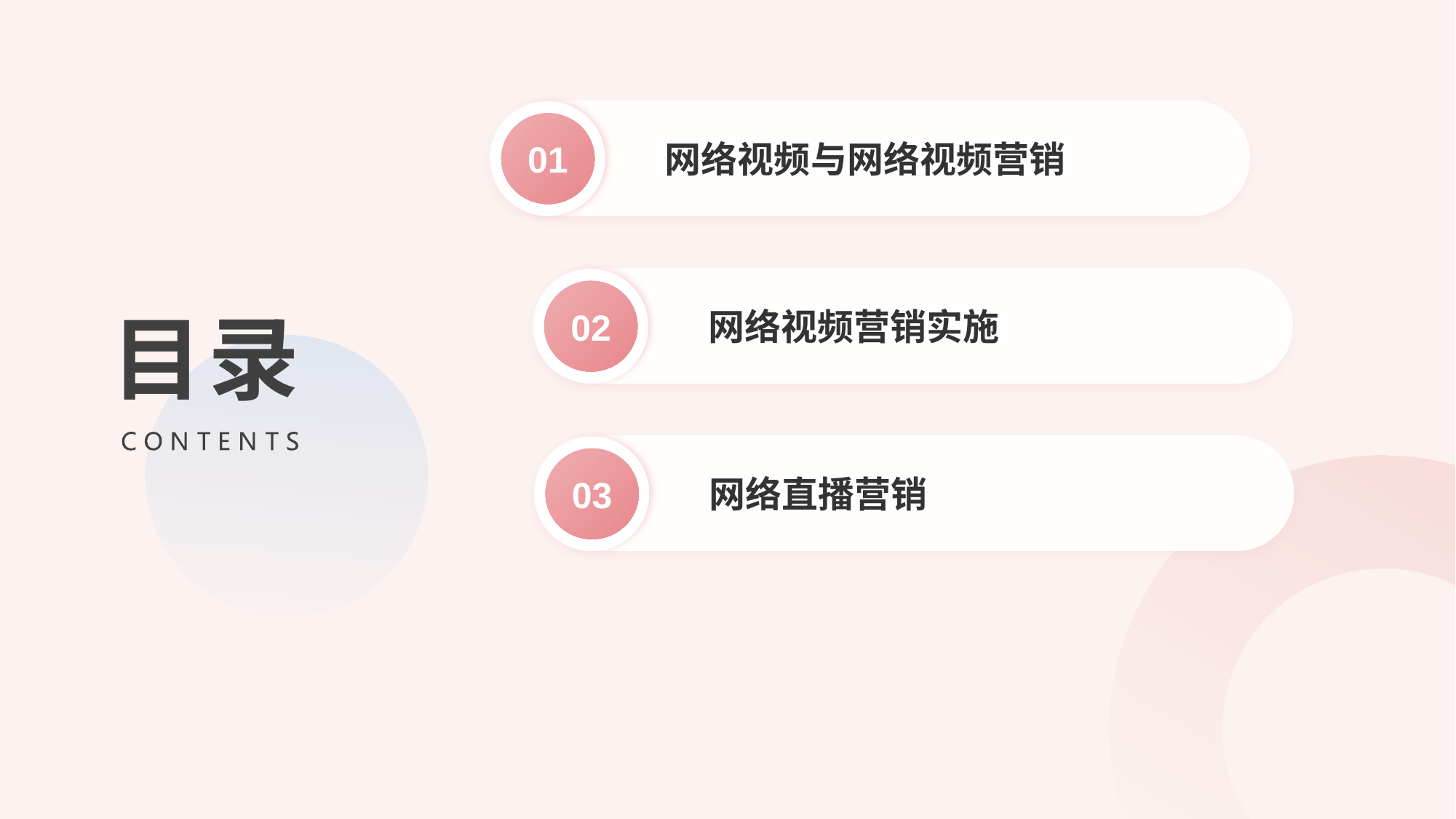

网络视频与网络视频营销

01
目录

网络视频营销实施

02

网络直播营销

03